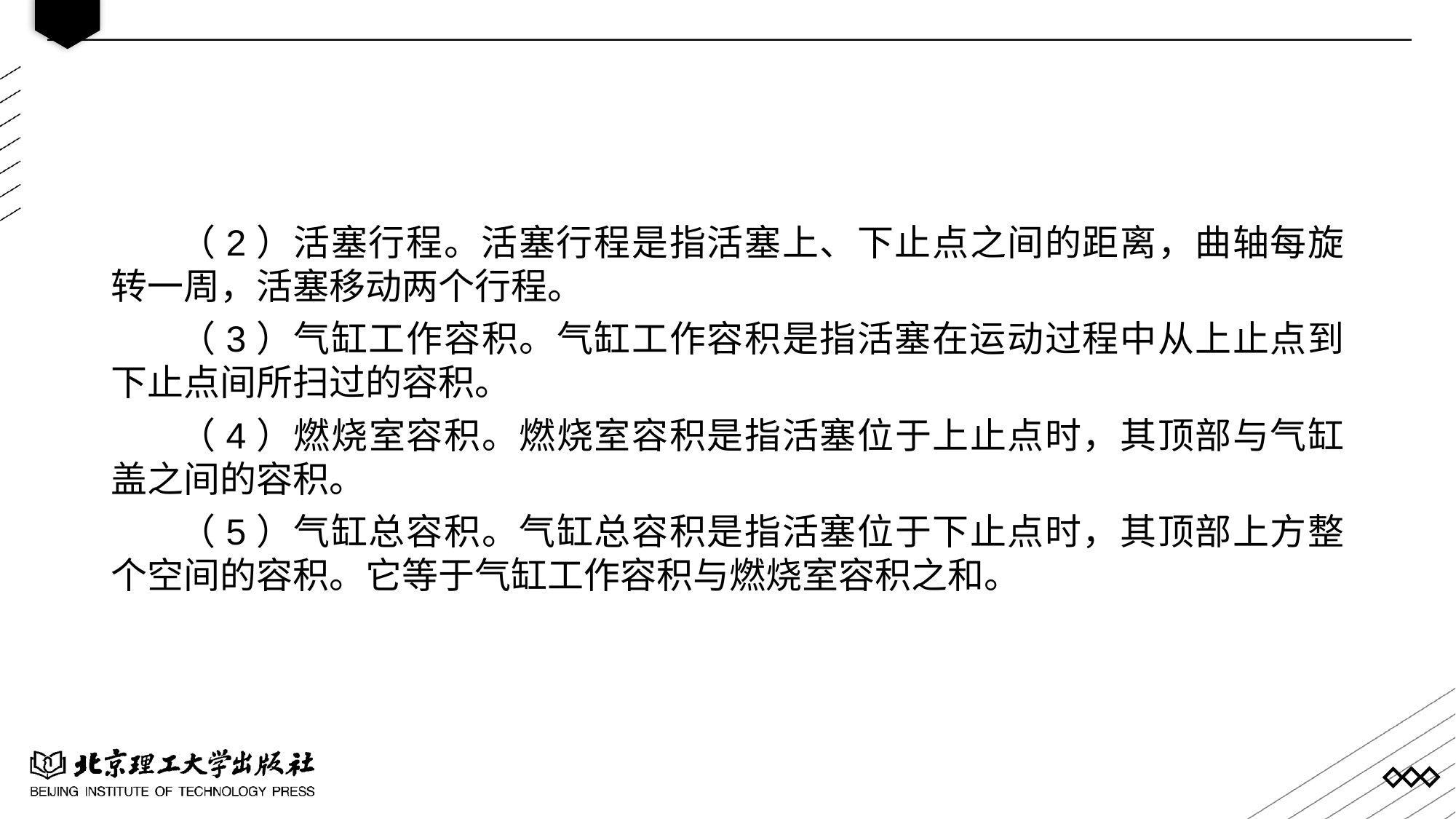

（2）活塞行程。活塞行程是指活塞上、下止点之间的距离，曲轴每旋转一周，活塞移动两个行程。
（3）气缸工作容积。气缸工作容积是指活塞在运动过程中从上止点到下止点间所扫过的容积。
（4）燃烧室容积。燃烧室容积是指活塞位于上止点时，其顶部与气缸盖之间的容积。
（5）气缸总容积。气缸总容积是指活塞位于下止点时，其顶部上方整个空间的容积。它等于气缸工作容积与燃烧室容积之和。